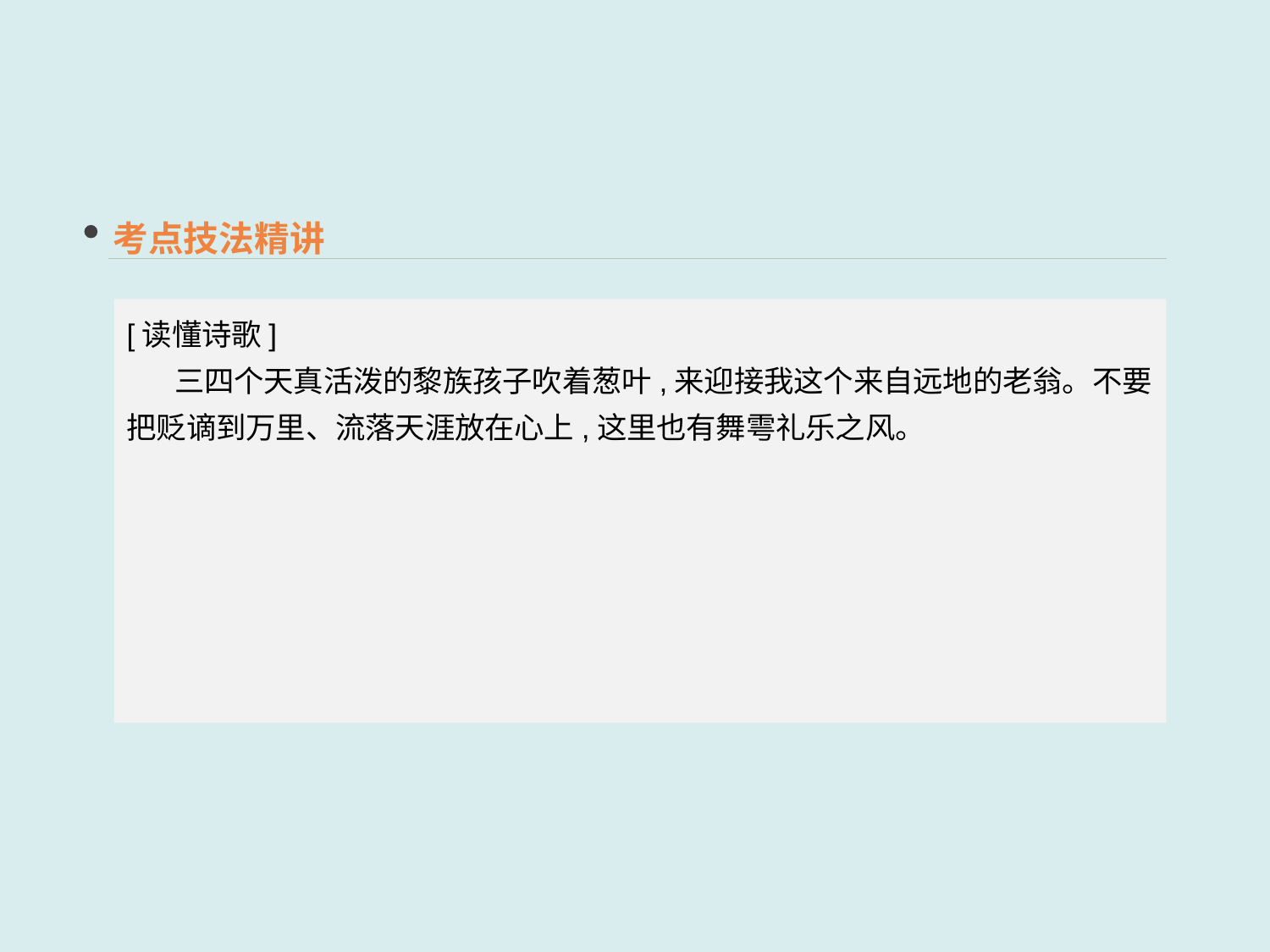

考点技法精讲

[读懂诗歌]
      三四个天真活泼的黎族孩子吹着葱叶,来迎接我这个来自远地的老翁。不要把贬谪到万里、流落天涯放在心上,这里也有舞雩礼乐之风。